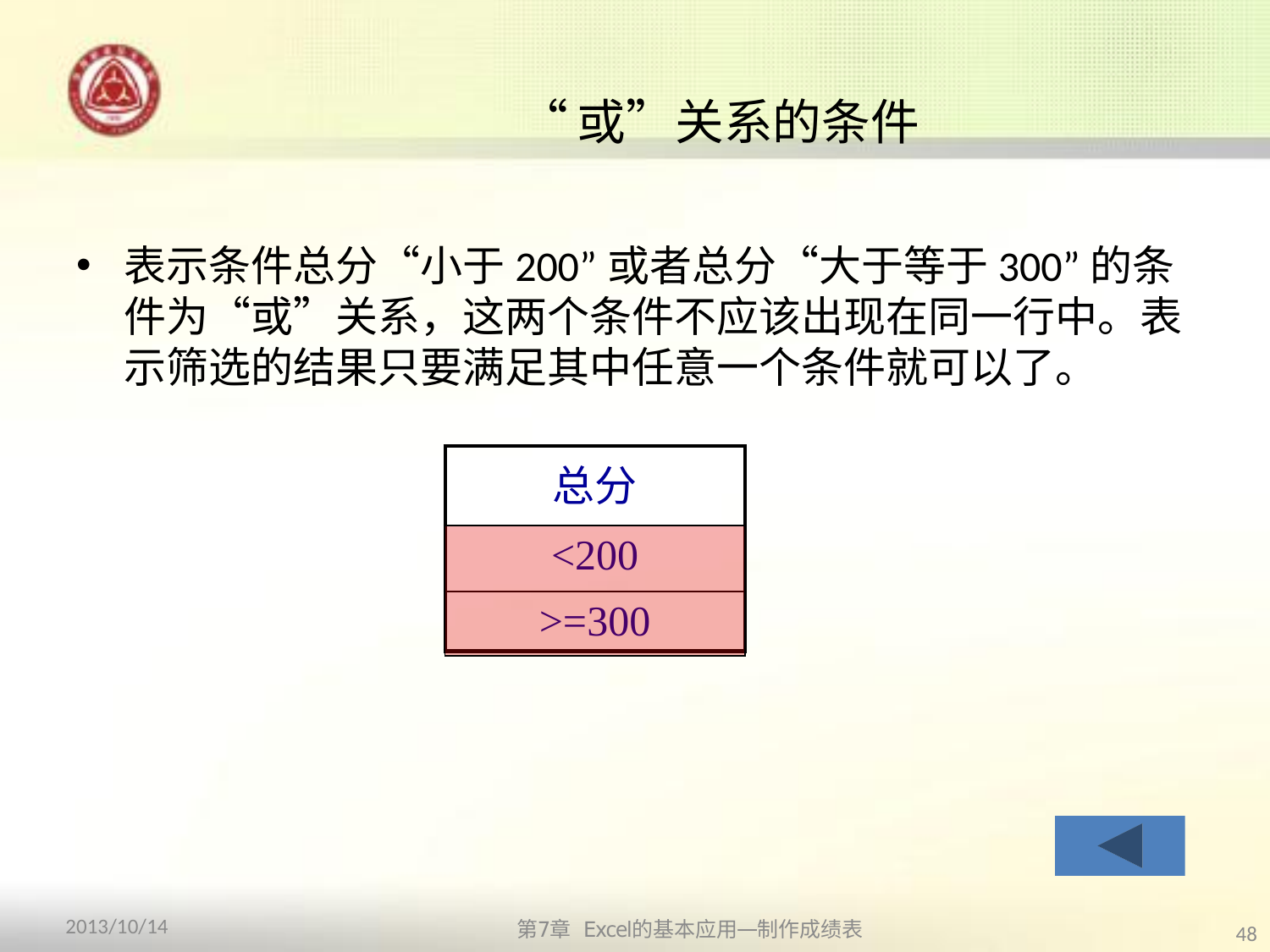

# “或”关系的条件
表示条件总分“小于200”或者总分“大于等于300”的条件为“或”关系，这两个条件不应该出现在同一行中。表示筛选的结果只要满足其中任意一个条件就可以了。

| 总分 |
| --- |
| <200 |
| >=300 |

第7章  Excel的基本应用—制作成绩表
2013/10/14
48